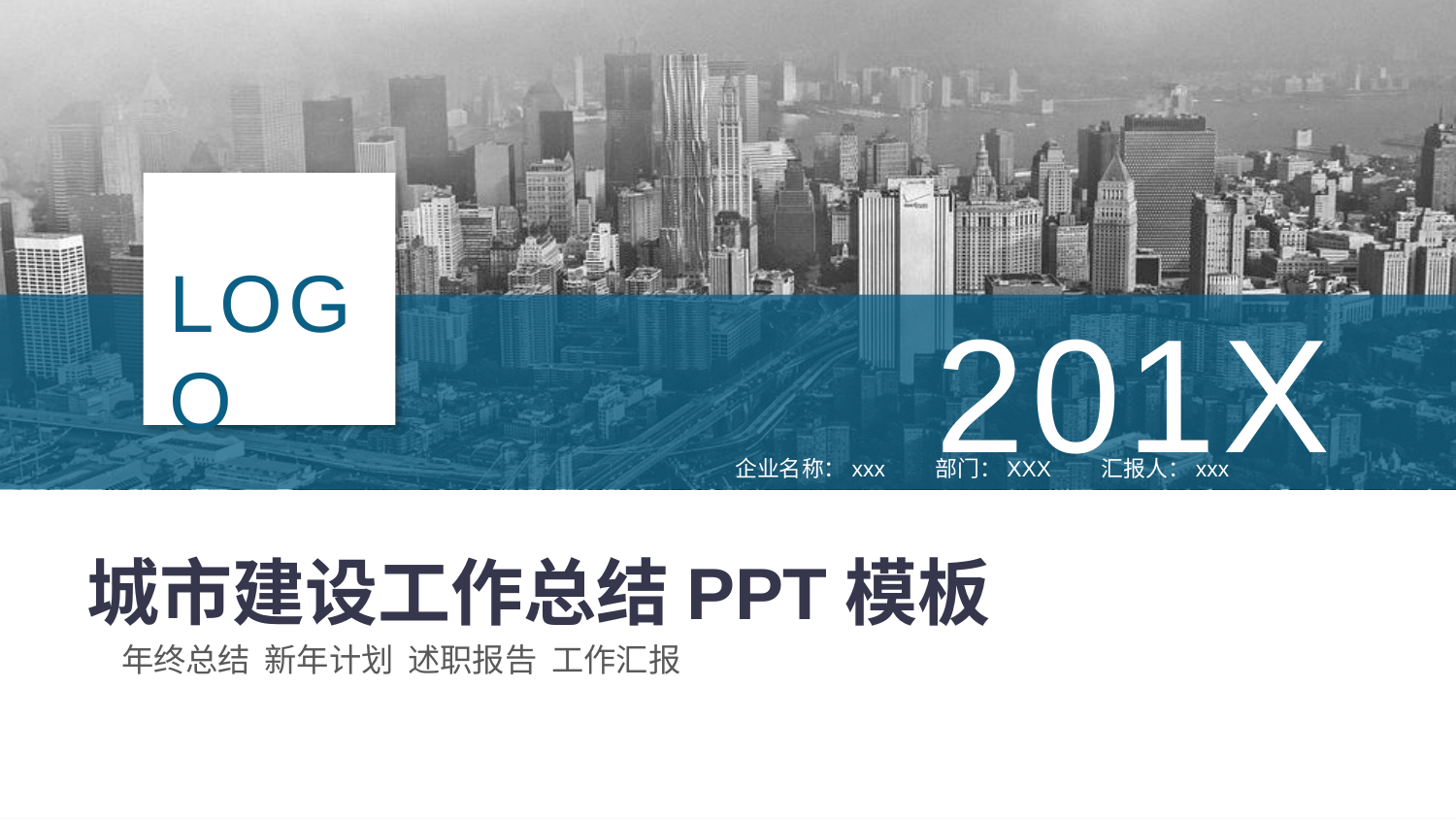

LOGO
201X

企业名称：xxx       部门：XXX       汇报人：xxx
城市建设工作总结PPT模板
年终总结  新年计划  述职报告  工作汇报
延时符